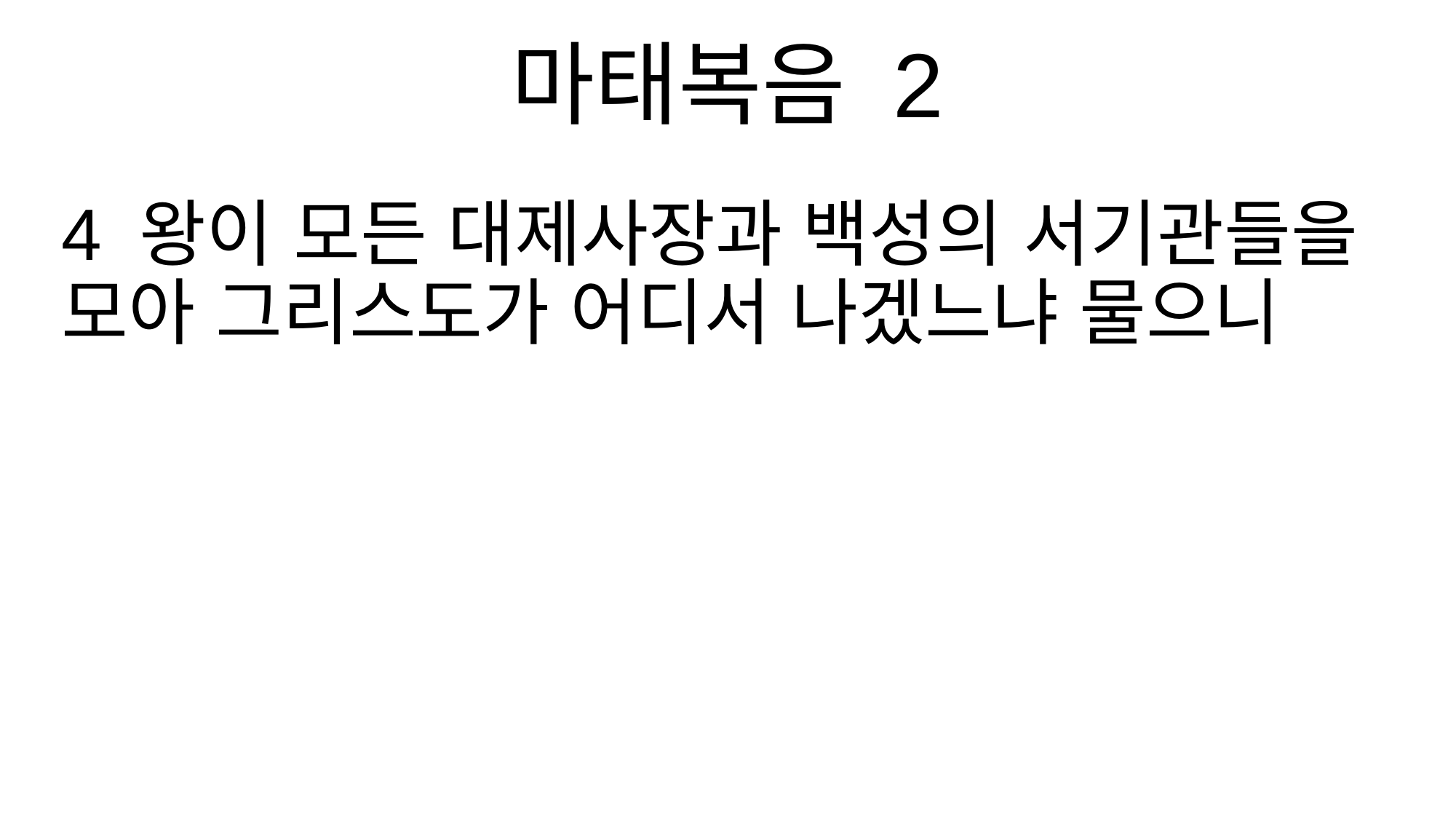

마태복음 2
4 왕이 모든 대제사장과 백성의 서기관들을 모아 그리스도가 어디서 나겠느냐 물으니